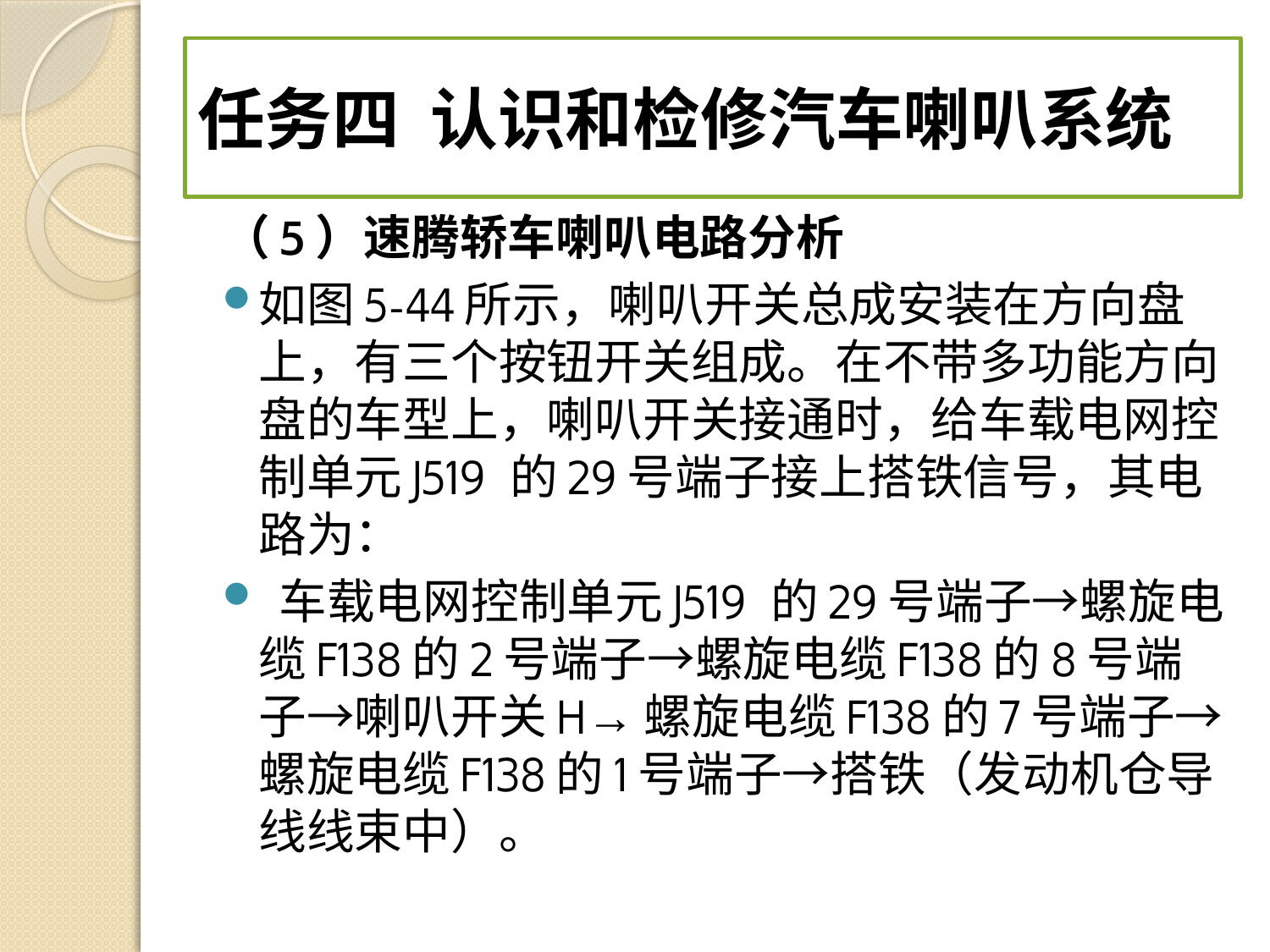

# 任务四  认识和检修汽车喇叭系统
（5）速腾轿车喇叭电路分析
如图5-44所示，喇叭开关总成安装在方向盘上，有三个按钮开关组成。在不带多功能方向盘的车型上，喇叭开关接通时，给车载电网控制单元J519 的29号端子接上搭铁信号，其电路为：
 车载电网控制单元J519 的29号端子→螺旋电缆F138的2号端子→螺旋电缆F138的8号端子→喇叭开关H→螺旋电缆F138的7号端子→螺旋电缆F138的1号端子→搭铁（发动机仓导线线束中）。